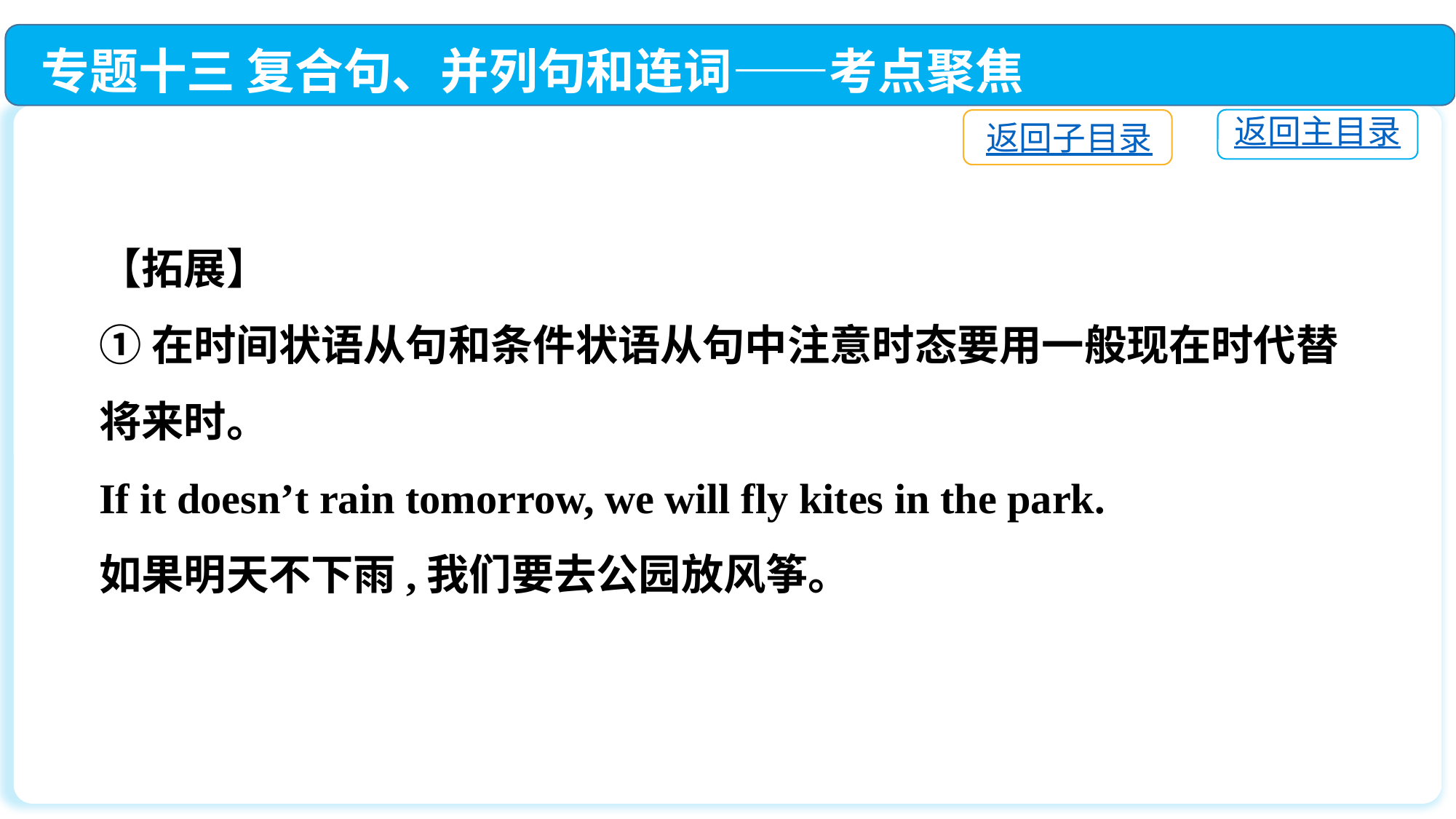

专题十三 复合句、并列句和连词——考点聚焦

返回主目录

返回子目录
【拓展】
①在时间状语从句和条件状语从句中注意时态要用一般现在时代替将来时。
If it doesn’t rain tomorrow, we will fly kites in the park.
如果明天不下雨,我们要去公园放风筝。